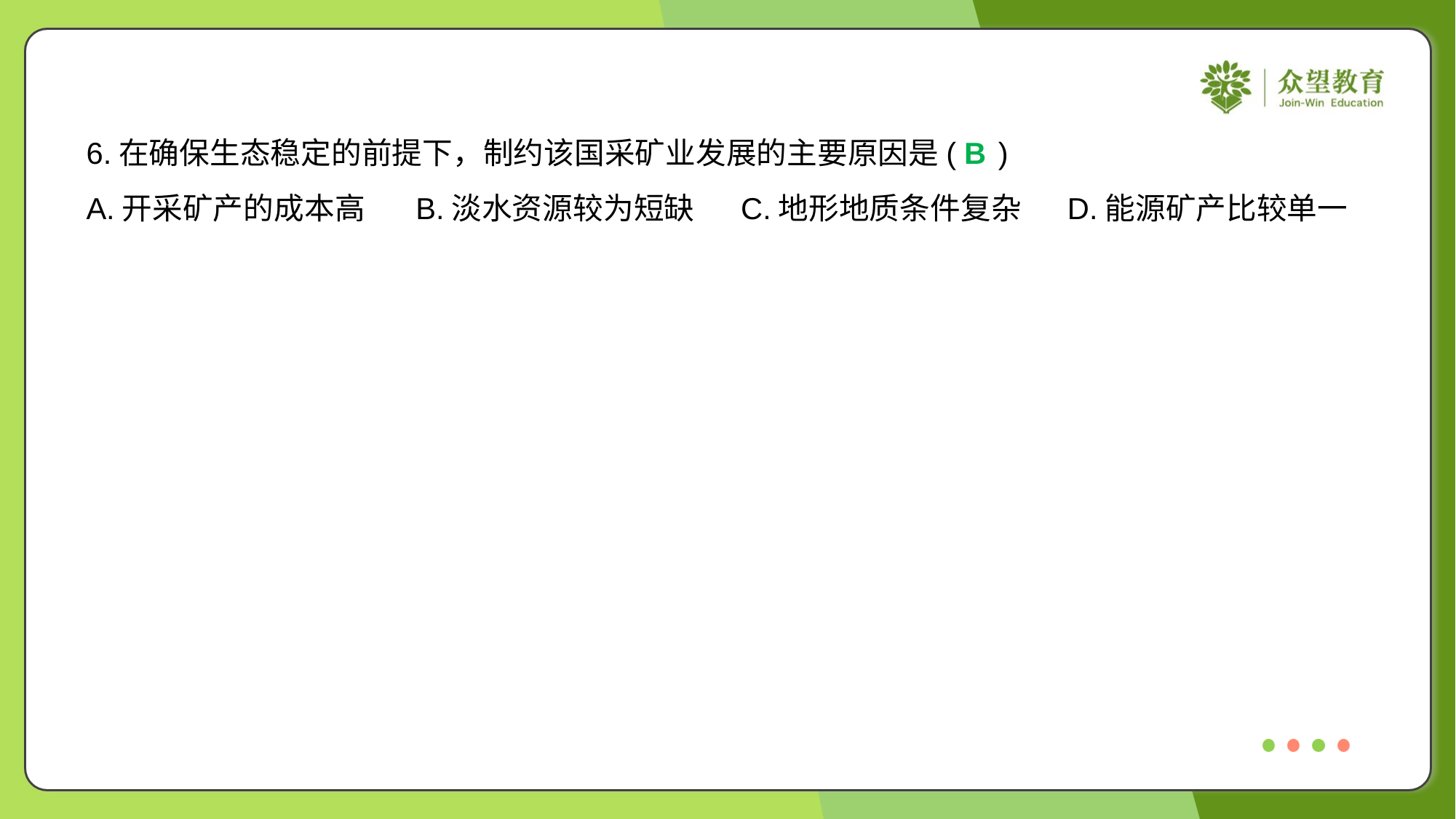

6.在确保生态稳定的前提下，制约该国采矿业发展的主要原因是(     )
B
A.开采矿产的成本高	B.淡水资源较为短缺	C.地形地质条件复杂	D.能源矿产比较单一